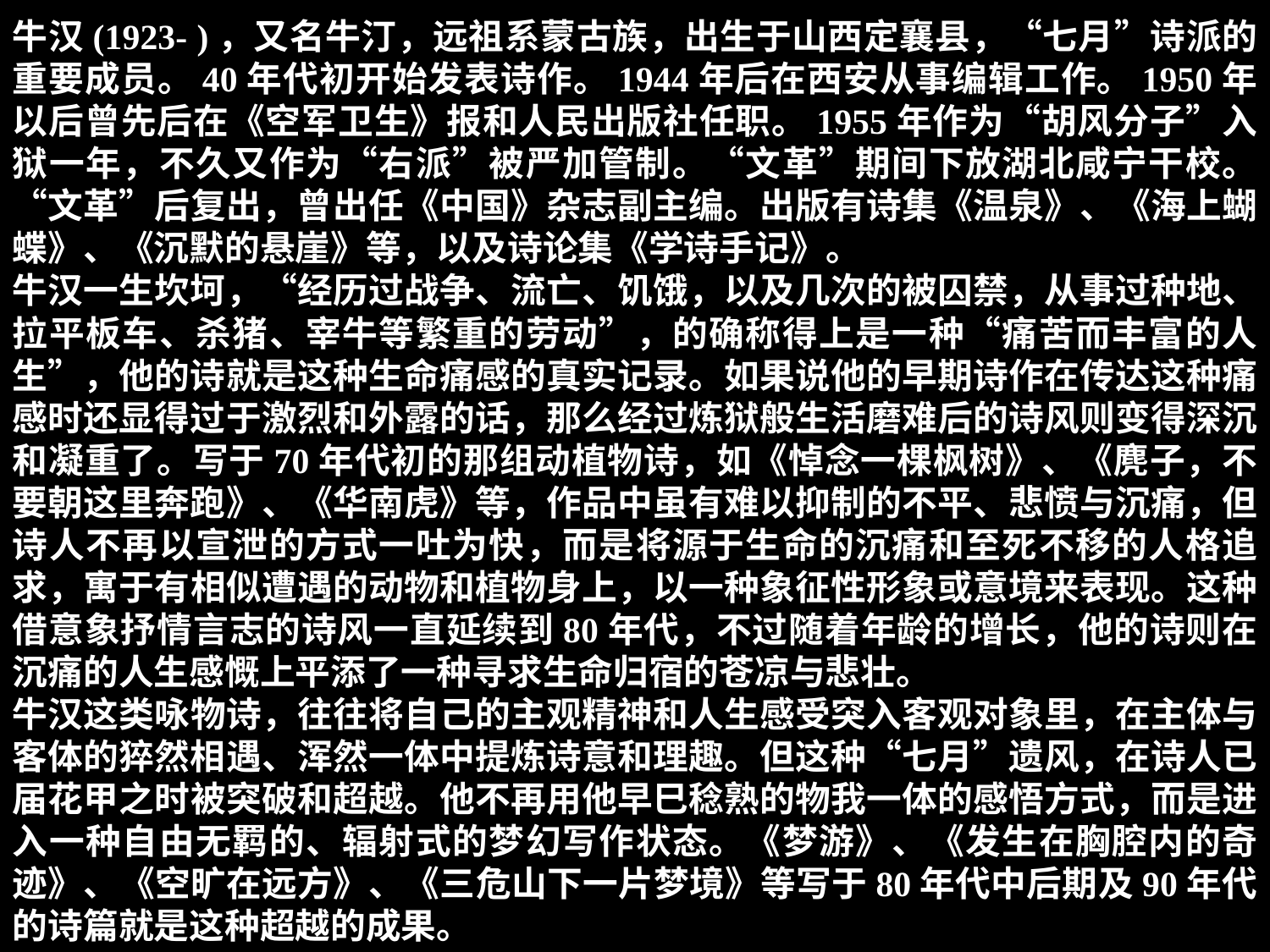

牛汉(1923- )，又名牛汀，远祖系蒙古族，出生于山西定襄县，“七月”诗派的重要成员。40年代初开始发表诗作。1944年后在西安从事编辑工作。1950年以后曾先后在《空军卫生》报和人民出版社任职。1955年作为“胡风分子”入狱一年，不久又作为“右派”被严加管制。“文革”期间下放湖北咸宁干校。“文革”后复出，曾出任《中国》杂志副主编。出版有诗集《温泉》、《海上蝴蝶》、《沉默的悬崖》等，以及诗论集《学诗手记》。
牛汉一生坎坷，“经历过战争、流亡、饥饿，以及几次的被囚禁，从事过种地、拉平板车、杀猪、宰牛等繁重的劳动”，的确称得上是一种“痛苦而丰富的人生”，他的诗就是这种生命痛感的真实记录。如果说他的早期诗作在传达这种痛感时还显得过于激烈和外露的话，那么经过炼狱般生活磨难后的诗风则变得深沉和凝重了。写于70年代初的那组动植物诗，如《悼念一棵枫树》、《麂子，不要朝这里奔跑》、《华南虎》等，作品中虽有难以抑制的不平、悲愤与沉痛，但诗人不再以宣泄的方式一吐为快，而是将源于生命的沉痛和至死不移的人格追求，寓于有相似遭遇的动物和植物身上，以一种象征性形象或意境来表现。这种借意象抒情言志的诗风一直延续到80年代，不过随着年龄的增长，他的诗则在沉痛的人生感慨上平添了一种寻求生命归宿的苍凉与悲壮。
牛汉这类咏物诗，往往将自己的主观精神和人生感受突入客观对象里，在主体与客体的猝然相遇、浑然一体中提炼诗意和理趣。但这种“七月”遗风，在诗人已届花甲之时被突破和超越。他不再用他早巳稔熟的物我一体的感悟方式，而是进入一种自由无羁的、辐射式的梦幻写作状态。《梦游》、《发生在胸腔内的奇迹》、《空旷在远方》、《三危山下一片梦境》等写于80年代中后期及90年代的诗篇就是这种超越的成果。